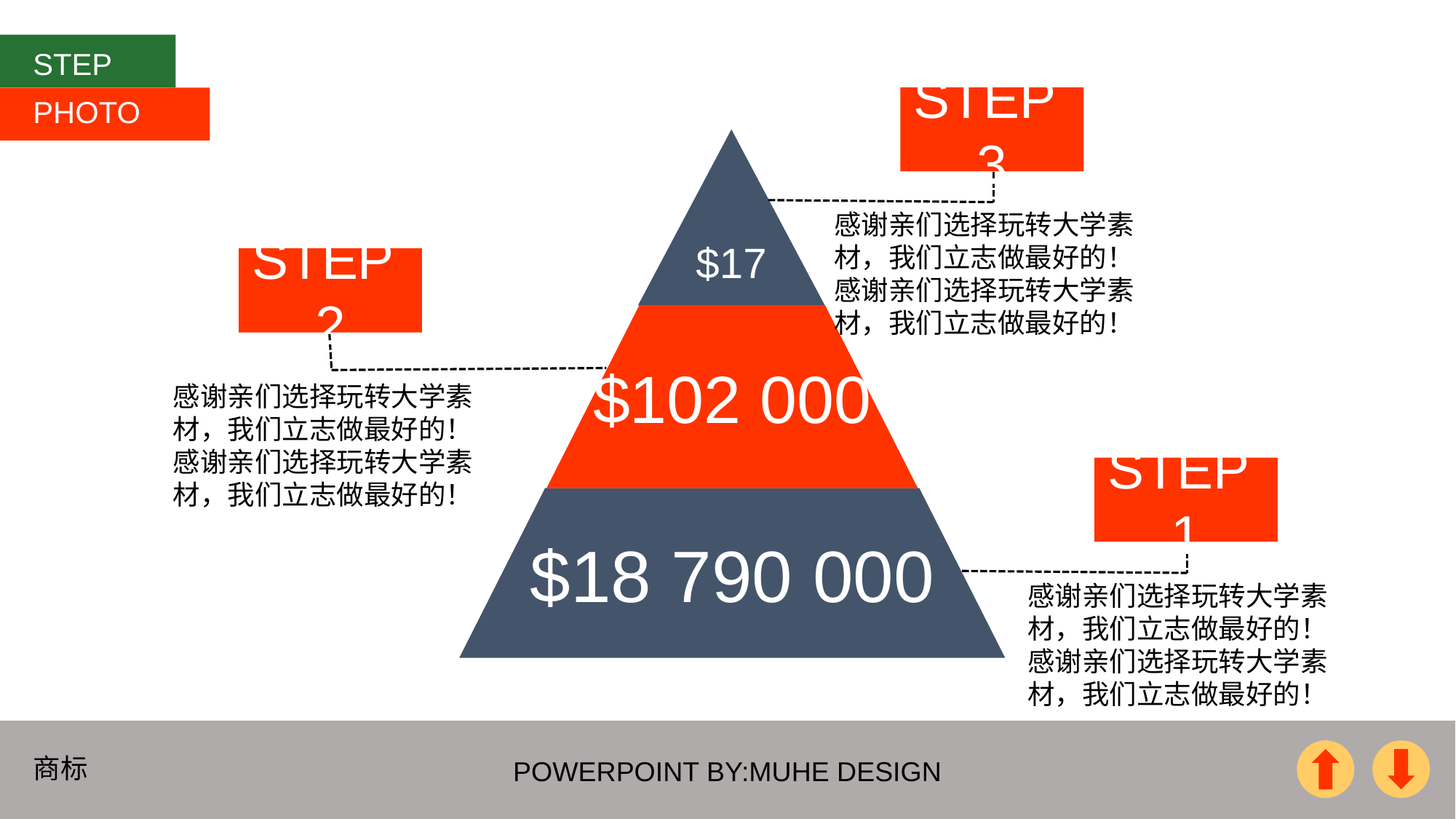

STEP
PHOTO
STEP  3
$17
$102 000
$18 790 000
感谢亲们选择玩转大学素材，我们立志做最好的！感谢亲们选择玩转大学素材，我们立志做最好的！
STEP  2
感谢亲们选择玩转大学素材，我们立志做最好的！感谢亲们选择玩转大学素材，我们立志做最好的！
STEP  1
感谢亲们选择玩转大学素材，我们立志做最好的！感谢亲们选择玩转大学素材，我们立志做最好的！